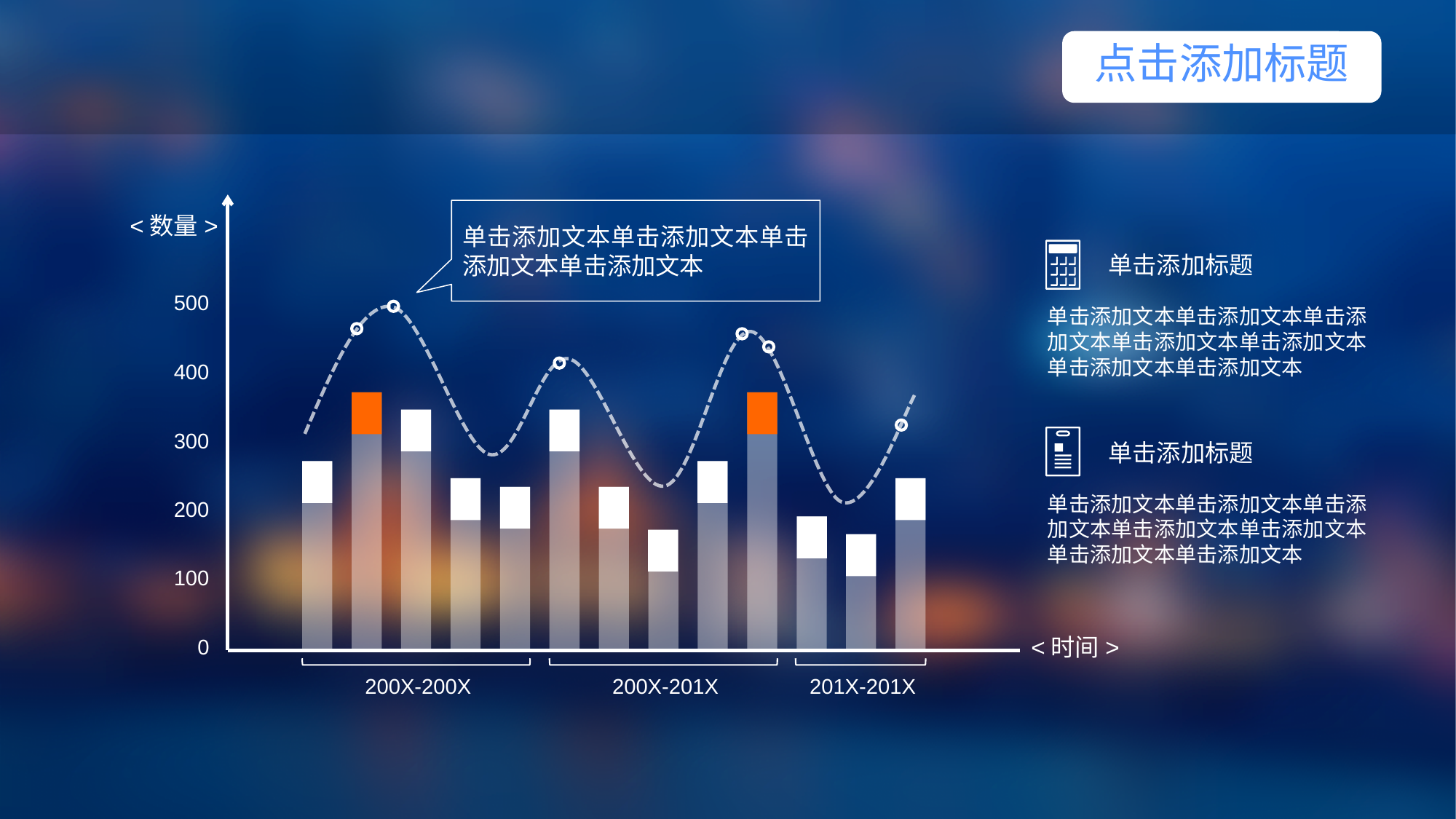

点击添加标题
单击添加文本单击添加文本单击添加文本单击添加文本
<数量>

单击添加标题
1
                     点击添加标题
500
单击添加文本单击添加文本单击添加文本单击添加文本单击添加文本单击添加文本单击添加文本

400

300

单击添加标题

单击添加文本单击添加文本单击添加文本单击添加文本单击添加文本单击添加文本单击添加文本

200

100

<时间>
0
200X-200X
200X-201X
201X-201X